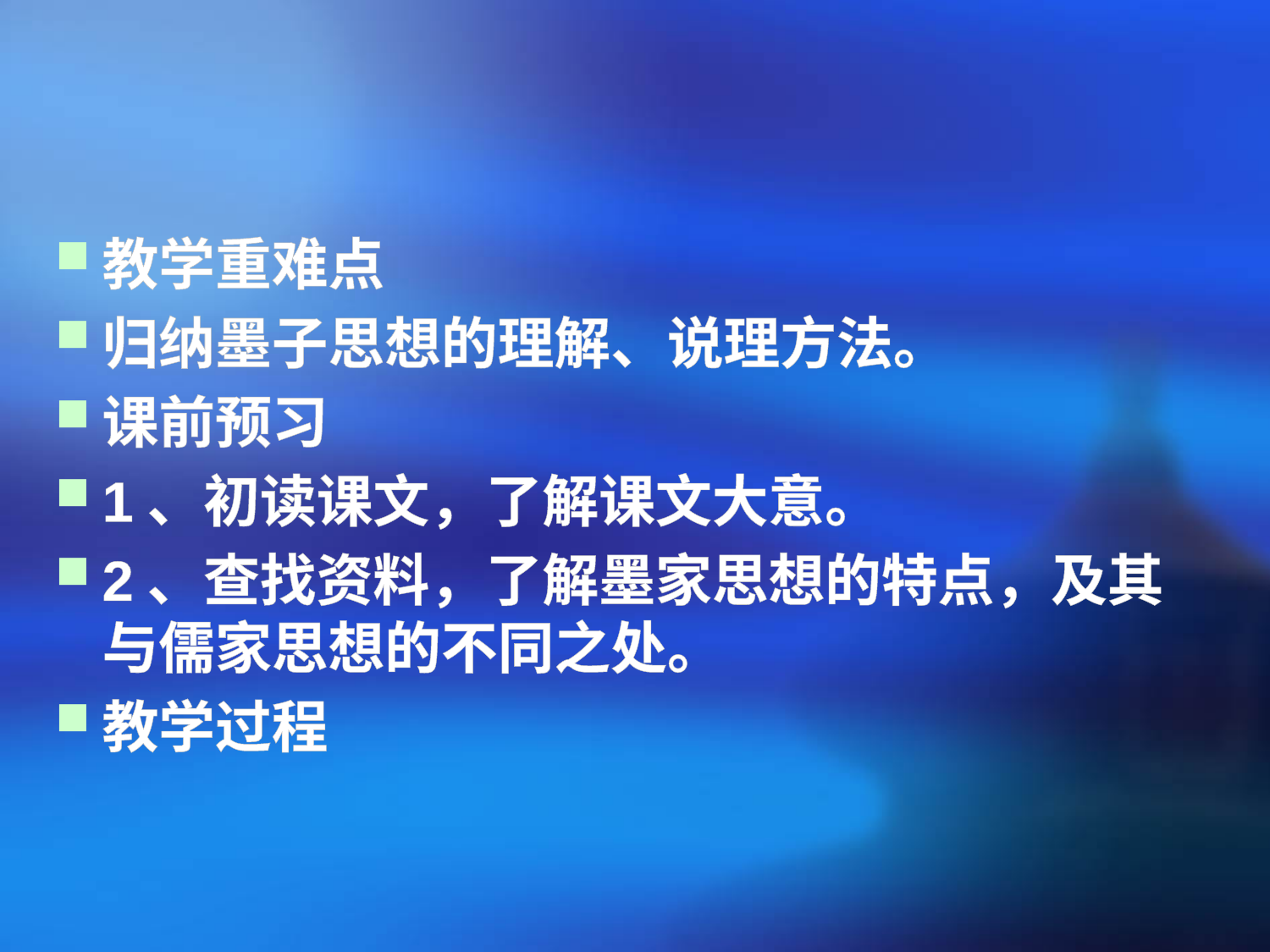

#
教学重难点
归纳墨子思想的理解、说理方法。
课前预习
1、初读课文，了解课文大意。
2、查找资料，了解墨家思想的特点，及其与儒家思想的不同之处。
教学过程